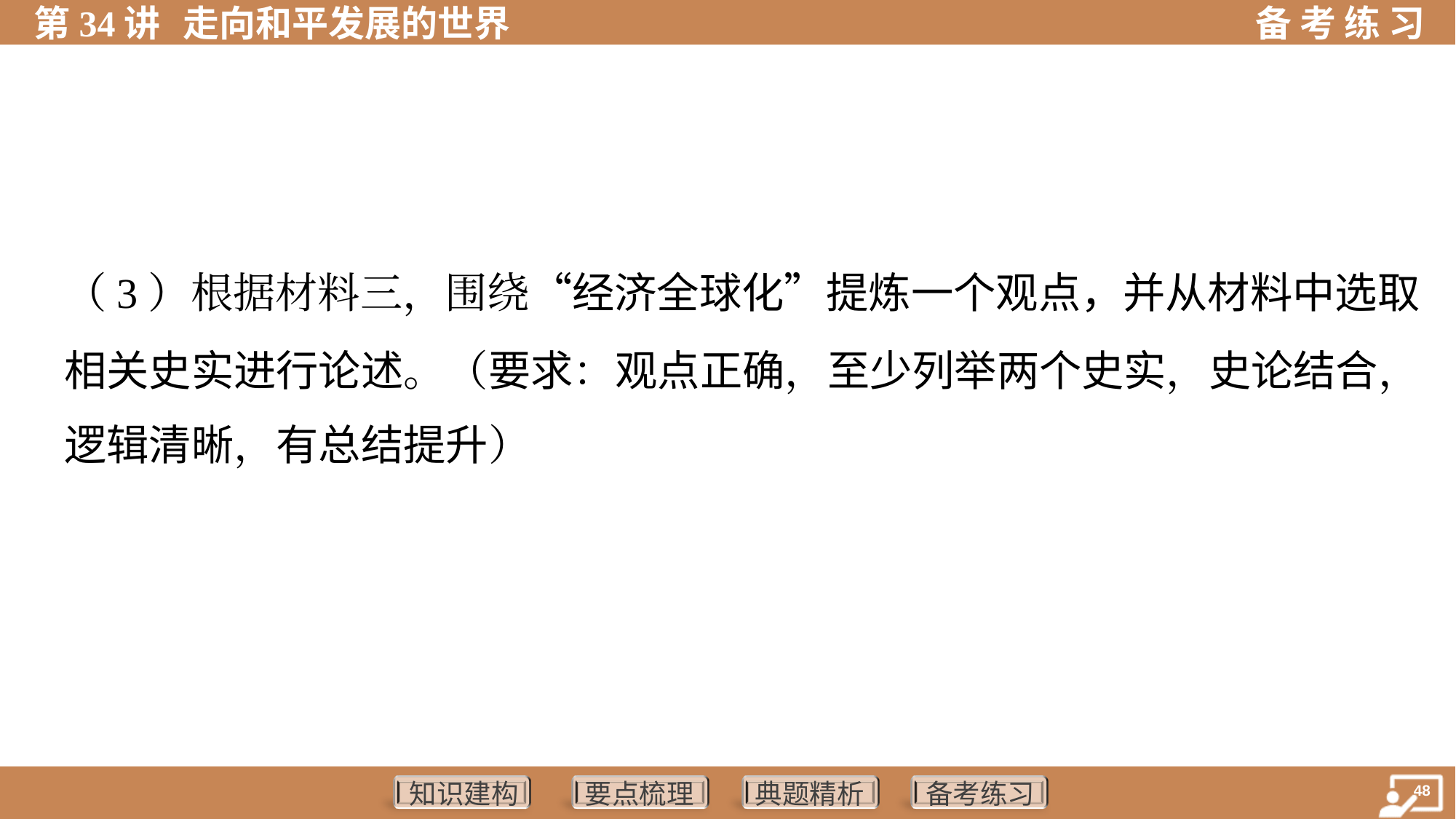

（3）根据材料三，围绕“经济全球化”提炼一个观点，并从材料中选取
相关史实进行论述。（要求：观点正确，至少列举两个史实，史论结合，
逻辑清晰，有总结提升）